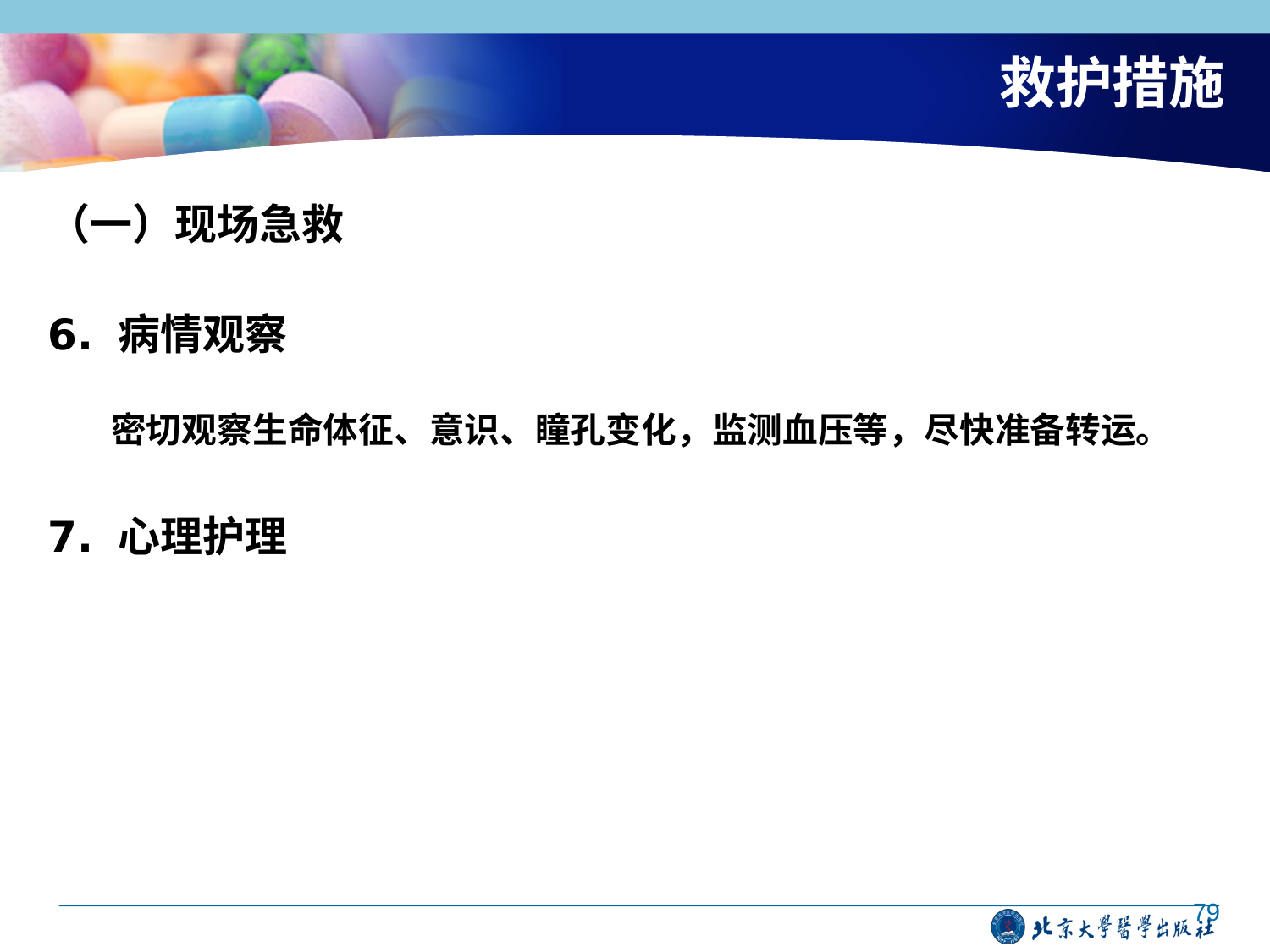

# 救护措施
（一）现场急救
6. 病情观察
密切观察生命体征、意识、瞳孔变化，监测血压等，尽快准备转运。
7. 心理护理

79